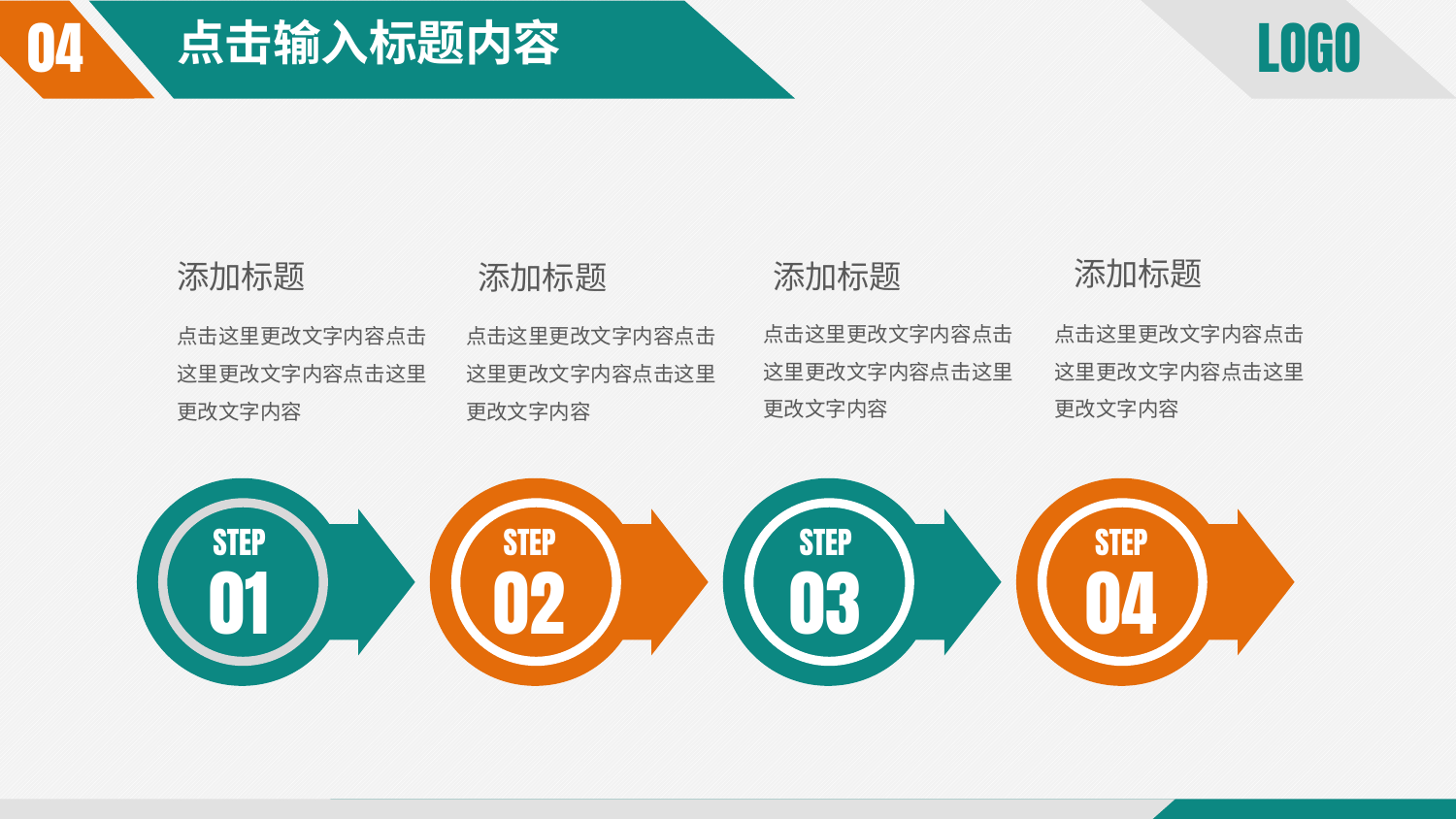

点击输入标题内容
04
添加标题
点击这里更改文字内容点击这里更改文字内容点击这里更改文字内容
添加标题
点击这里更改文字内容点击这里更改文字内容点击这里更改文字内容
添加标题
点击这里更改文字内容点击这里更改文字内容点击这里更改文字内容
添加标题
点击这里更改文字内容点击这里更改文字内容点击这里更改文字内容

STEP
01

STEP
02

STEP
03

STEP
04